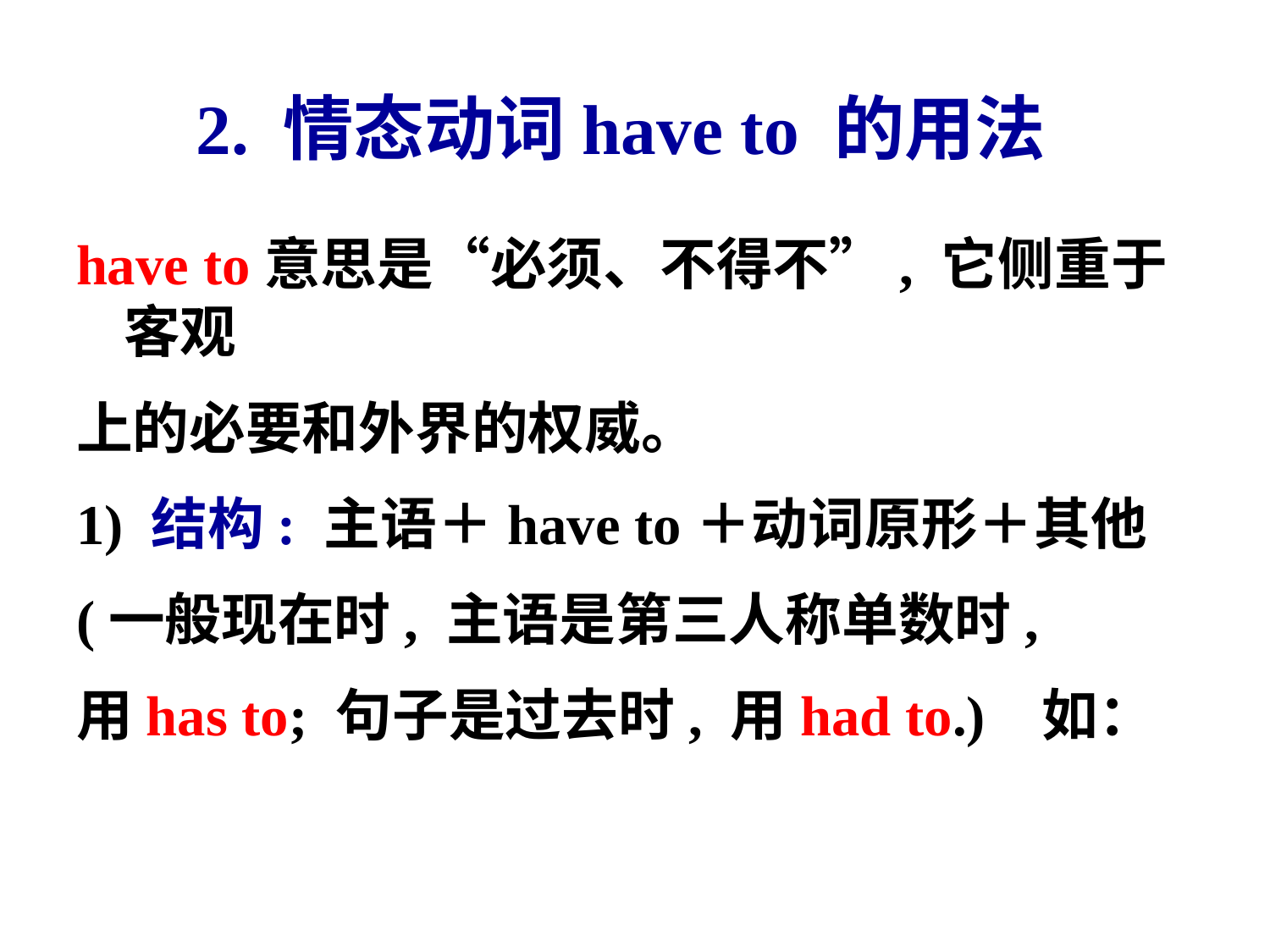

# 2. 情态动词have to 的用法
have to意思是“必须、不得不”, 它侧重于客观
上的必要和外界的权威。
1) 结构: 主语＋have to＋动词原形＋其他
(一般现在时, 主语是第三人称单数时,
用has to; 句子是过去时, 用had to.)   如：